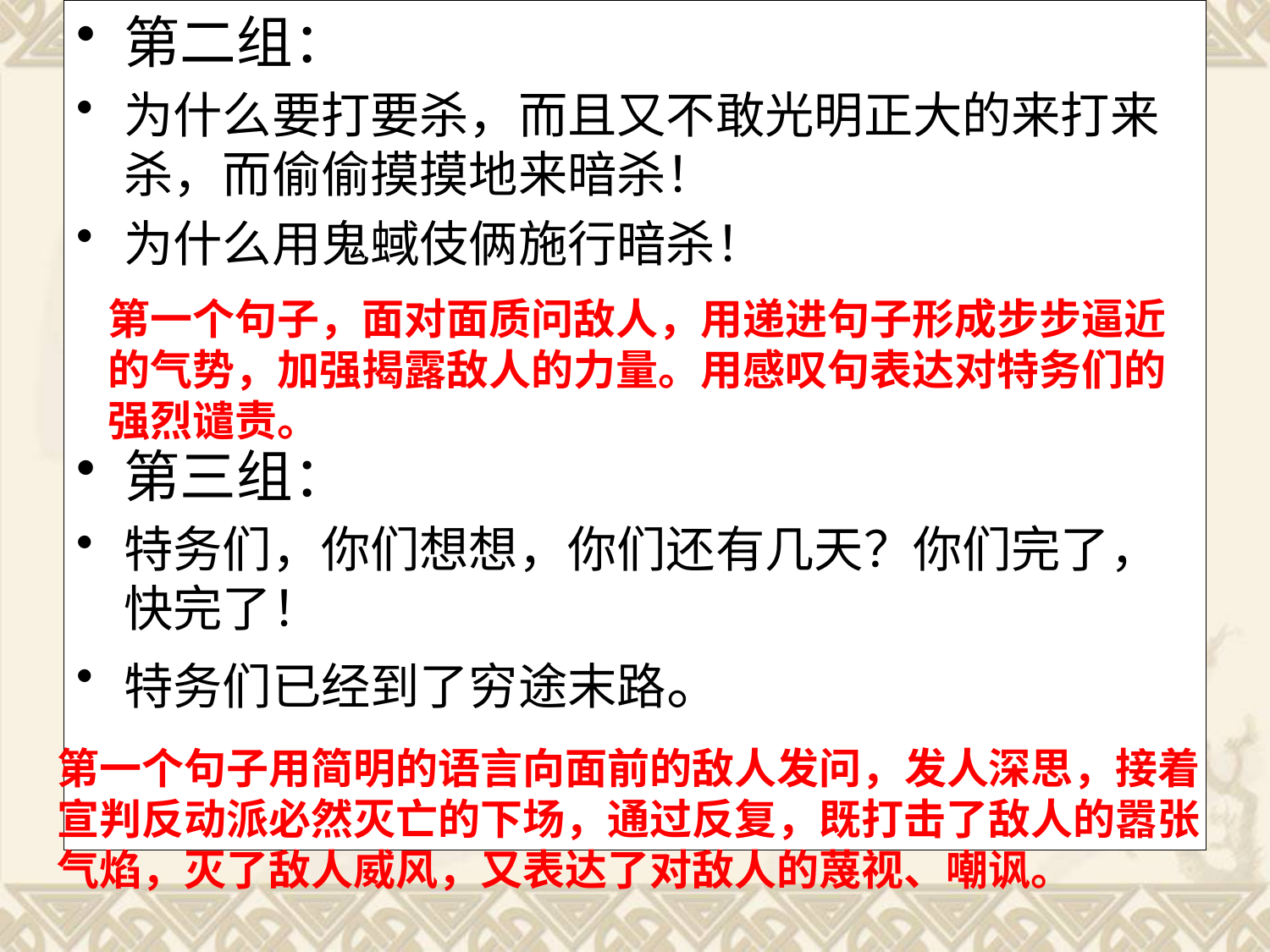

第二组：
为什么要打要杀，而且又不敢光明正大的来打来杀，而偷偷摸摸地来暗杀！
为什么用鬼蜮伎俩施行暗杀！

第三组：
特务们，你们想想，你们还有几天？你们完了，快完了！
特务们已经到了穷途末路。
#
第一个句子，面对面质问敌人，用递进句子形成步步逼近的气势，加强揭露敌人的力量。用感叹句表达对特务们的强烈谴责。
第一个句子用简明的语言向面前的敌人发问，发人深思，接着宣判反动派必然灭亡的下场，通过反复，既打击了敌人的嚣张气焰，灭了敌人威风，又表达了对敌人的蔑视、嘲讽。